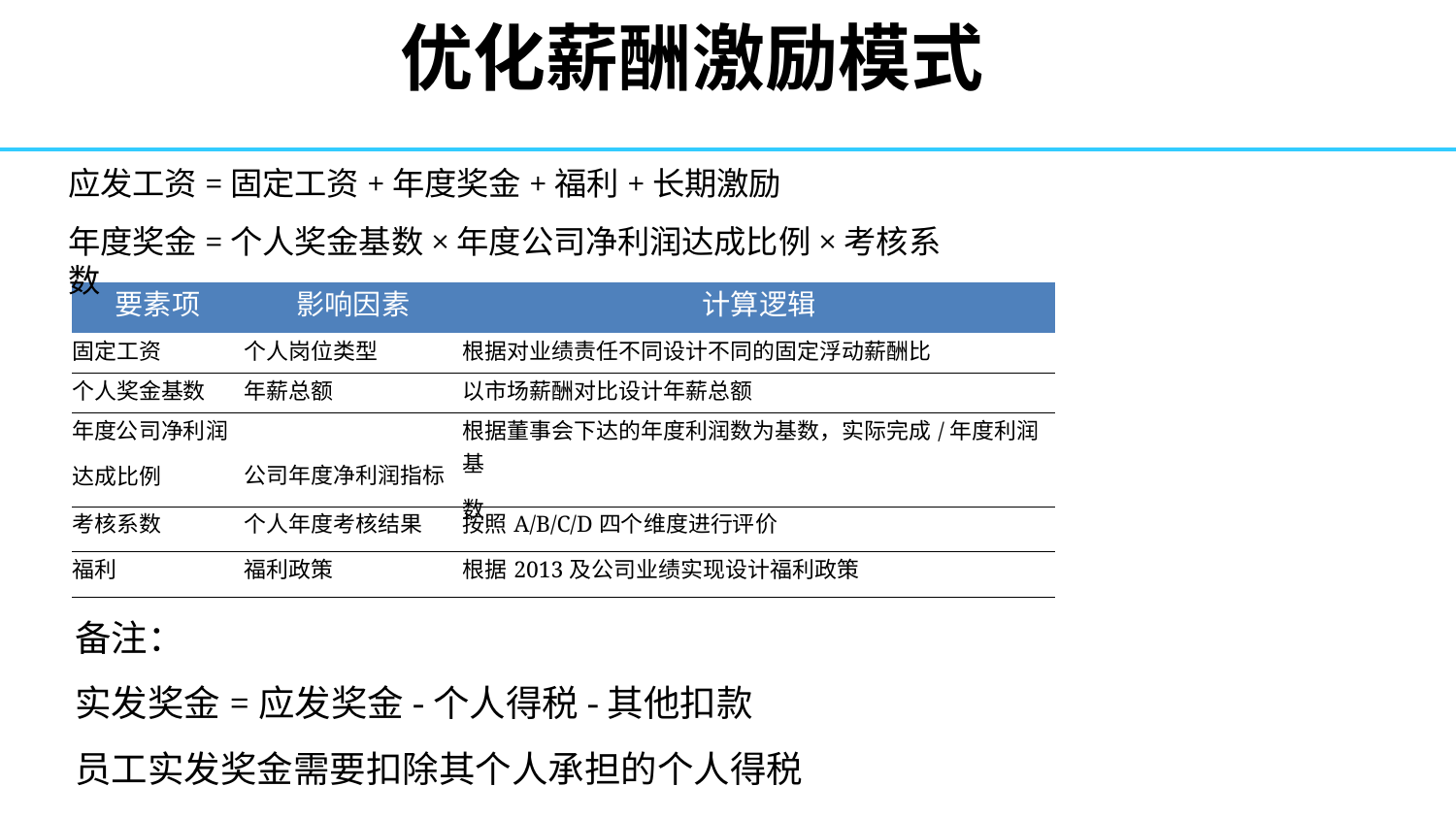

# 优化薪酬激励模式
应发工资=固定工资+年度奖金+福利+长期激励
年度奖金=个人奖金基数×年度公司净利润达成比例×考核系数
| 要素项 | 影响因素 | 计算逻辑 |
| --- | --- | --- |
| 固定工资 | 个人岗位类型 | 根据对业绩责任不同设计不同的固定浮动薪酬比 |
| 个人奖金基数 | 年薪总额 | 以市场薪酬对比设计年薪总额 |
| 年度公司净利润 达成比例 | 公司年度净利润指标 | 根据董事会下达的年度利润数为基数，实际完成/年度利润基 数 |
| 考核系数 | 个人年度考核结果 | 按照A/B/C/D四个维度进行评价 |
| 福利 | 福利政策 | 根据2013及公司业绩实现设计福利政策 |
备注：
实发奖金=应发奖金-个人得税-其他扣款  员工实发奖金需要扣除其个人承担的个人得税